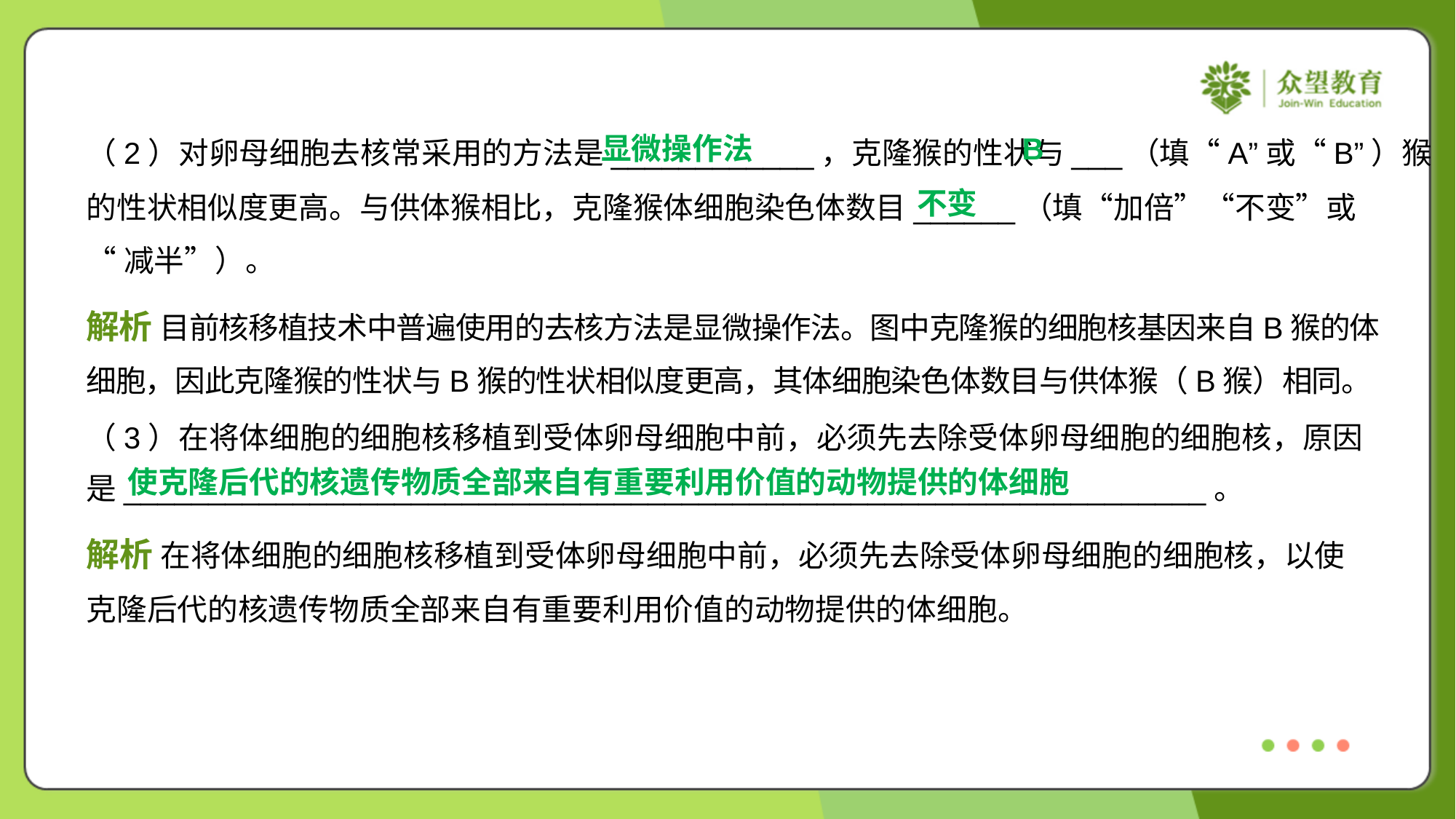

显微操作法
B
（2）对卵母细胞去核常采用的方法是____________，克隆猴的性状与___（填“A”或“B”）猴
的性状相似度更高。与供体猴相比，克隆猴体细胞染色体数目______（填“加倍”“不变”或
“减半”）。
不变
解析 目前核移植技术中普遍使用的去核方法是显微操作法。图中克隆猴的细胞核基因来自B猴的体
细胞，因此克隆猴的性状与B猴的性状相似度更高，其体细胞染色体数目与供体猴（B猴）相同。
（3）在将体细胞的细胞核移植到受体卵母细胞中前，必须先去除受体卵母细胞的细胞核，原因
是________________________________________________________________。
使克隆后代的核遗传物质全部来自有重要利用价值的动物提供的体细胞
解析 在将体细胞的细胞核移植到受体卵母细胞中前，必须先去除受体卵母细胞的细胞核，以使
克隆后代的核遗传物质全部来自有重要利用价值的动物提供的体细胞。